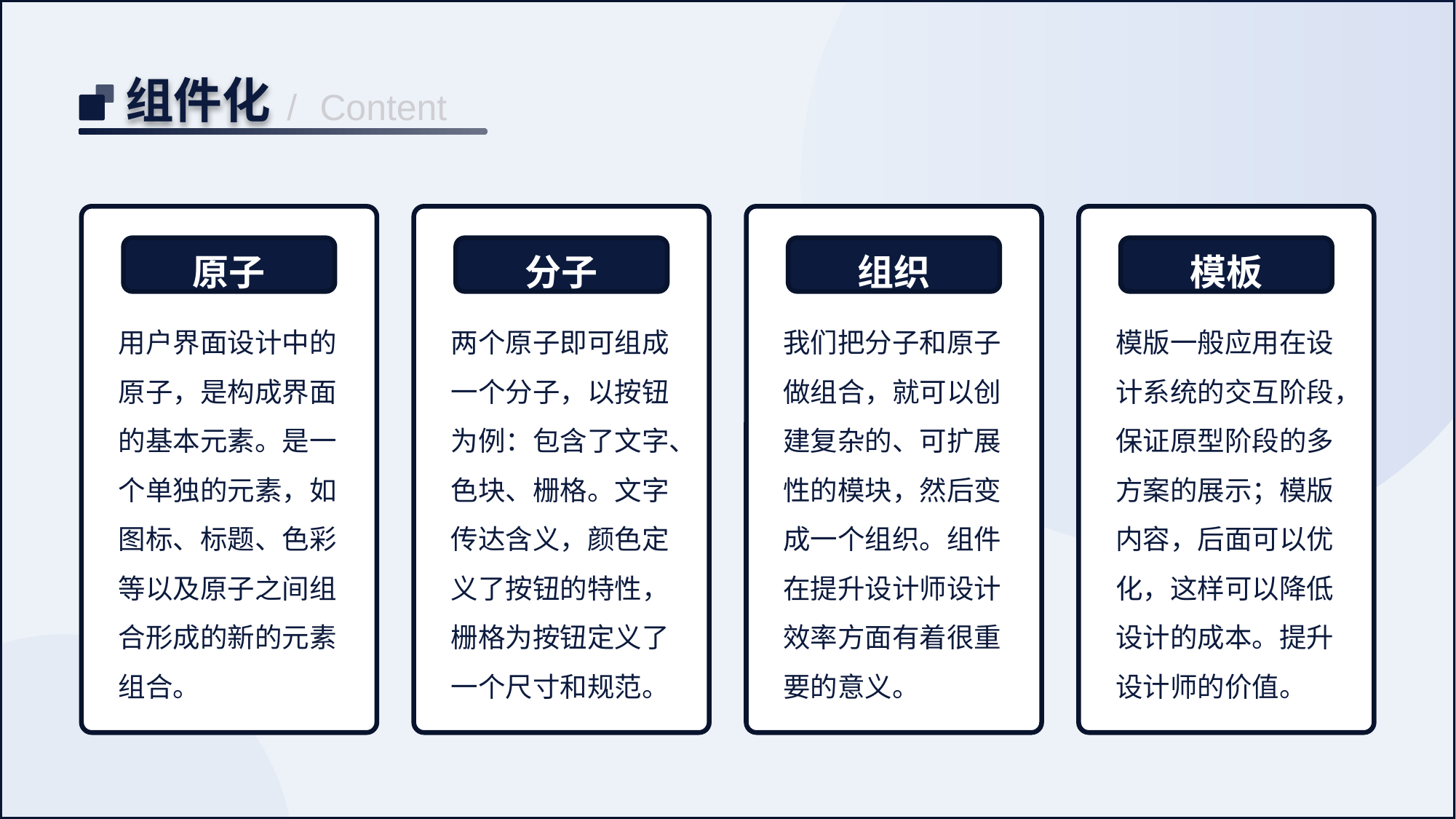

组件化
/
Content

原子

用户界面设计中的原子，是构成界面的基本元素。是一个单独的元素，如图标、标题、色彩等以及原子之间组合形成的新的元素组合。

分子

两个原子即可组成一个分子，以按钮为例：包含了文字、色块、栅格。文字传达含义，颜色定义了按钮的特性，栅格为按钮定义了一个尺寸和规范。

组织

我们把分子和原子做组合，就可以创建复杂的、可扩展性的模块，然后变成一个组织。组件在提升设计师设计效率方面有着很重要的意义。

模板

模版一般应用在设计系统的交互阶段，保证原型阶段的多方案的展示；模版内容，后面可以优化，这样可以降低设计的成本。提升设计师的价值。